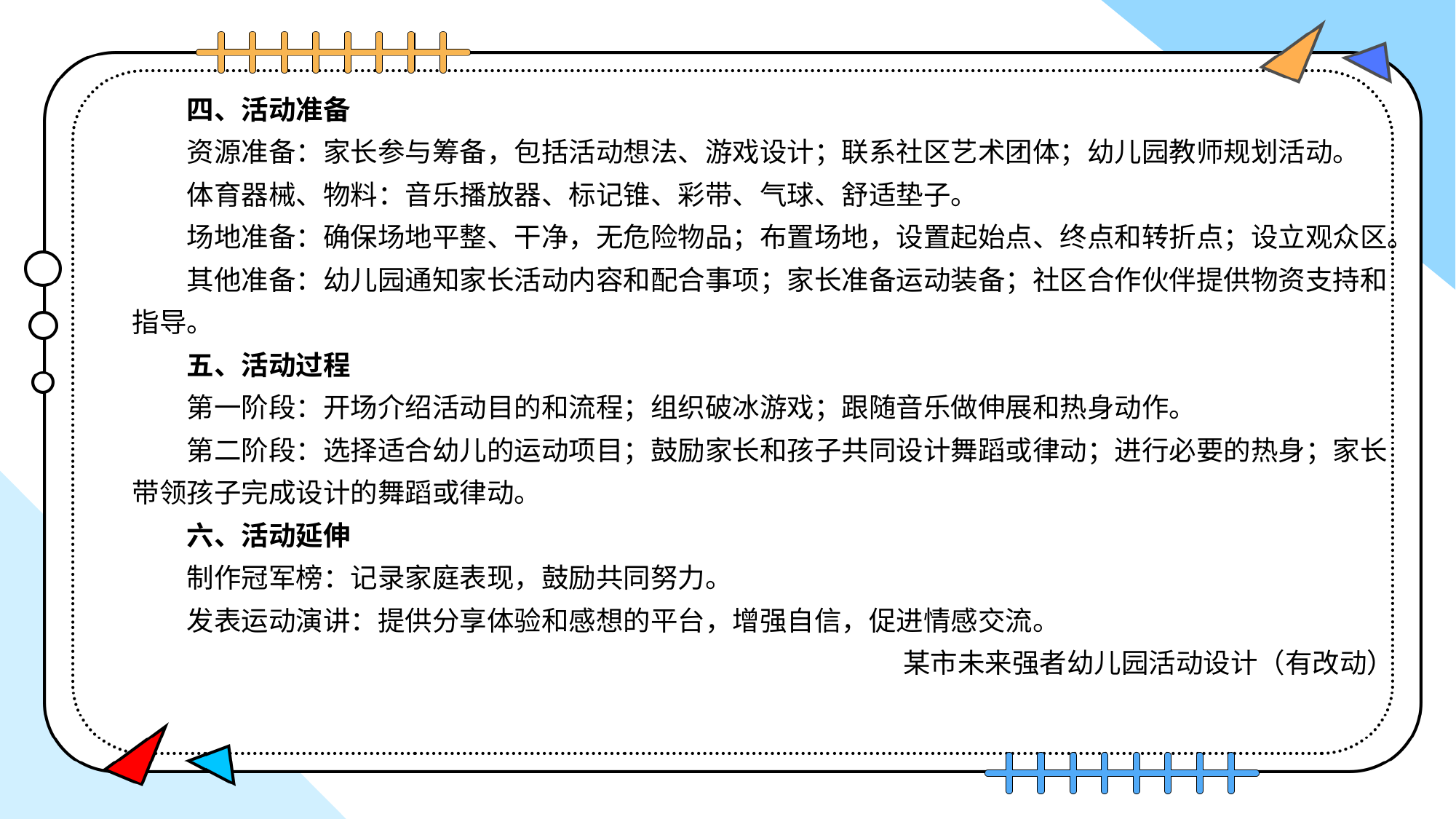

四、活动准备
资源准备：家长参与筹备，包括活动想法、游戏设计；联系社区艺术团体；幼儿园教师规划活动。
体育器械、物料：音乐播放器、标记锥、彩带、气球、舒适垫子。
场地准备：确保场地平整、干净，无危险物品；布置场地，设置起始点、终点和转折点；设立观众区。
其他准备：幼儿园通知家长活动内容和配合事项；家长准备运动装备；社区合作伙伴提供物资支持和指导。
五、活动过程
第一阶段：开场介绍活动目的和流程；组织破冰游戏；跟随音乐做伸展和热身动作。
第二阶段：选择适合幼儿的运动项目；鼓励家长和孩子共同设计舞蹈或律动；进行必要的热身；家长带领孩子完成设计的舞蹈或律动。
六、活动延伸
制作冠军榜：记录家庭表现，鼓励共同努力。
发表运动演讲：提供分享体验和感想的平台，增强自信，促进情感交流。
某市未来强者幼儿园活动设计（有改动）